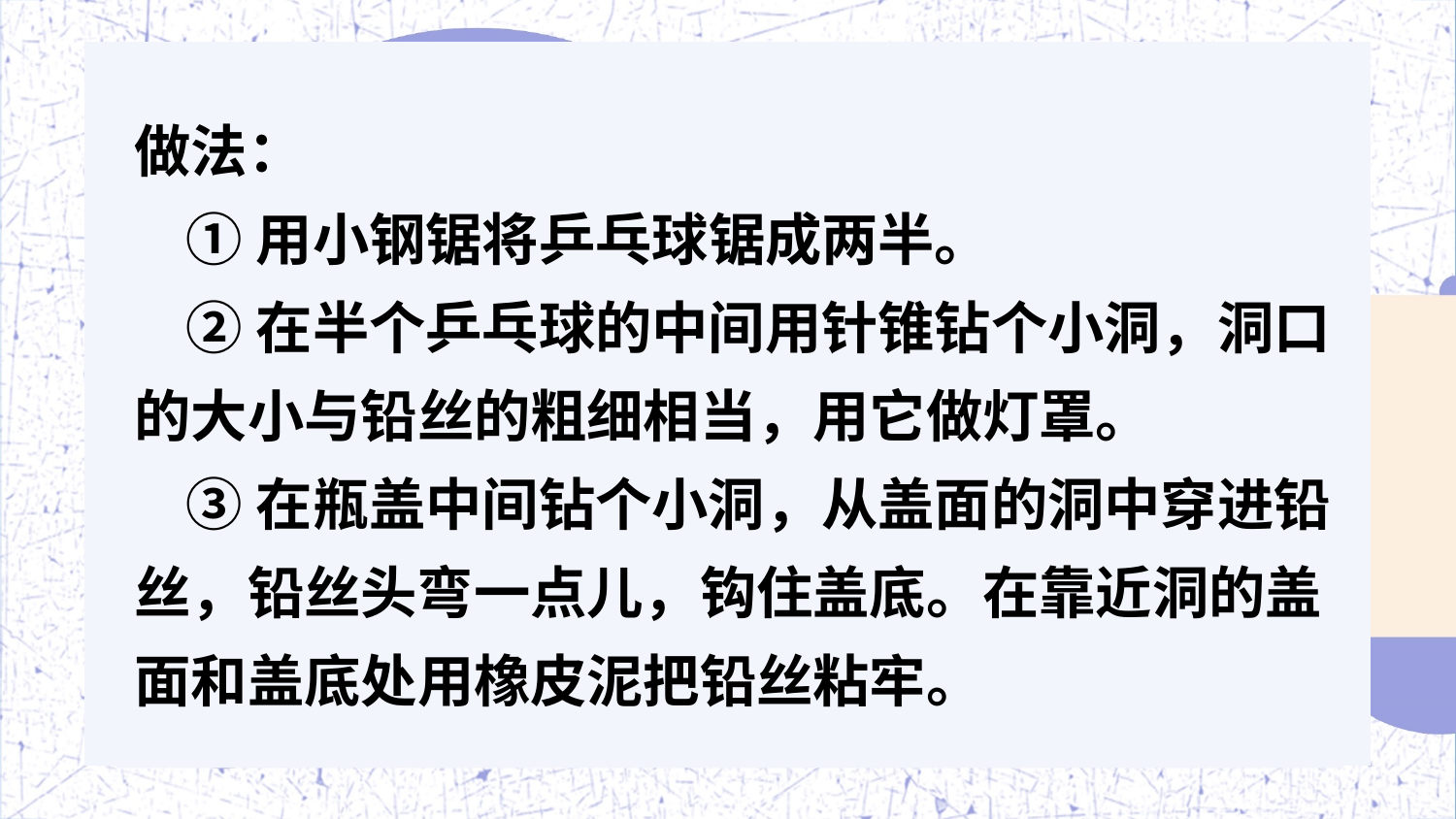

做法：
    ①用小钢锯将乒乓球锯成两半。
    ②在半个乒乓球的中间用针锥钻个小洞，洞口的大小与铅丝的粗细相当，用它做灯罩。
    ③在瓶盖中间钻个小洞，从盖面的洞中穿进铅丝，铅丝头弯一点儿，钩住盖底。在靠近洞的盖面和盖底处用橡皮泥把铅丝粘牢。